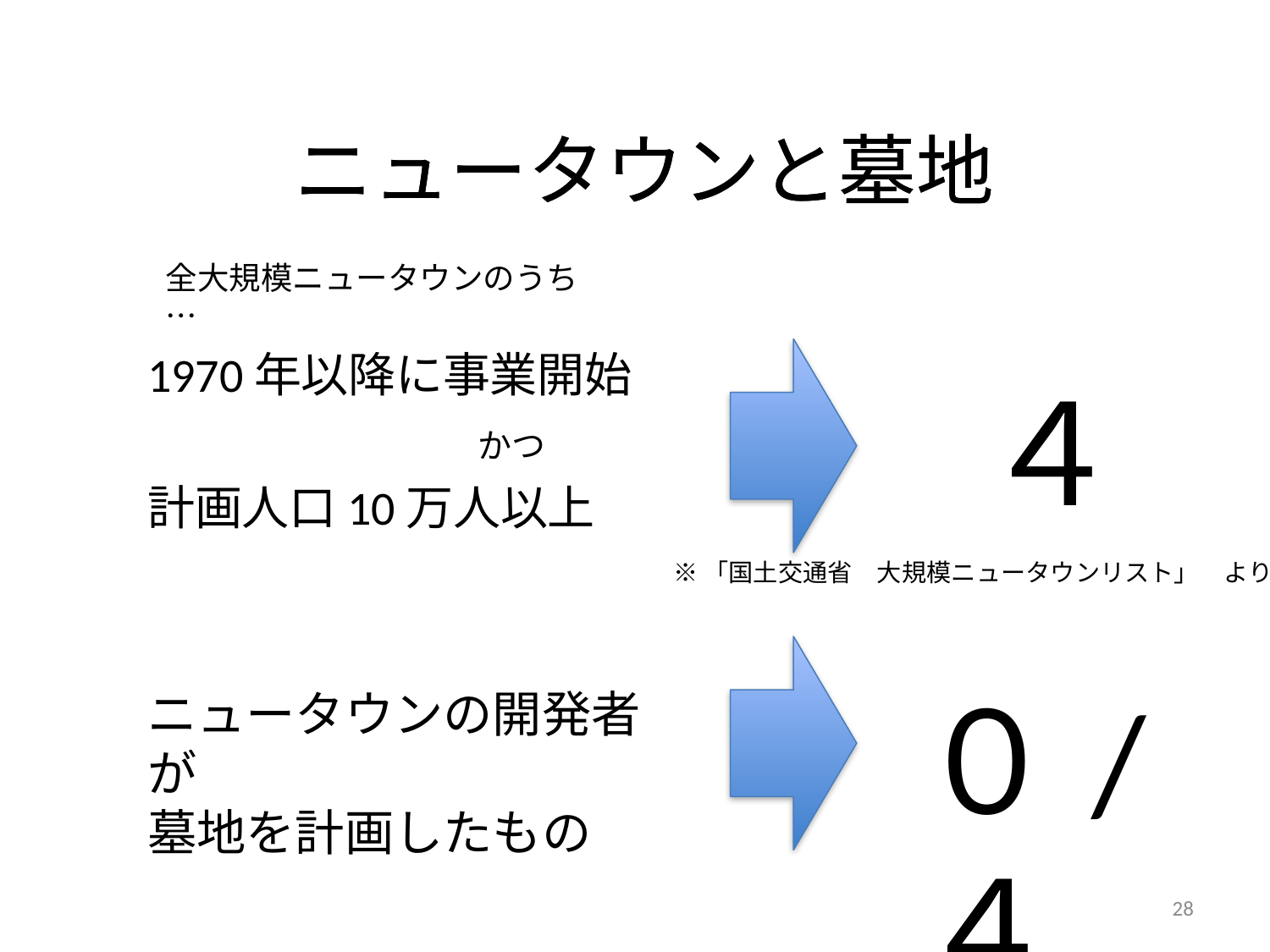

# ニュータウンと墓地
ニュータウンと墓地
全大規模ニュータウンのうち…
1970年以降に事業開始
　　　　　　　かつ
計画人口10万人以上

４
※「国土交通省　大規模ニュータウンリスト」　より

０/４
ニュータウンの開発者が
墓地を計画したもの
28